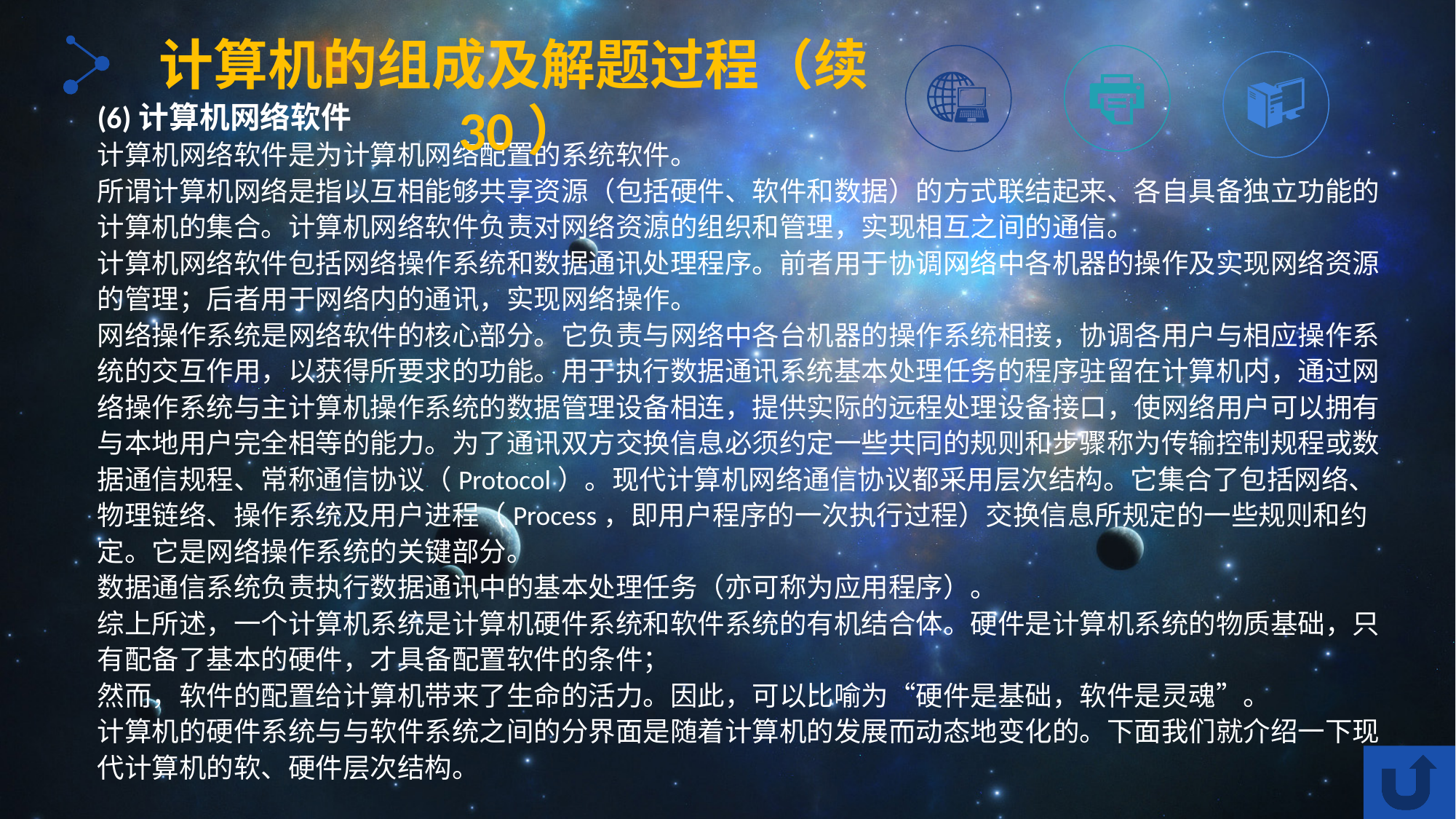

计算机的组成及解题过程（续30）

(6)计算机网络软件
计算机网络软件是为计算机网络配置的系统软件。
所谓计算机网络是指以互相能够共享资源（包括硬件、软件和数据）的方式联结起来、各自具备独立功能的计算机的集合。计算机网络软件负责对网络资源的组织和管理，实现相互之间的通信。
计算机网络软件包括网络操作系统和数据通讯处理程序。前者用于协调网络中各机器的操作及实现网络资源的管理；后者用于网络内的通讯，实现网络操作。
网络操作系统是网络软件的核心部分。它负责与网络中各台机器的操作系统相接，协调各用户与相应操作系统的交互作用，以获得所要求的功能。用于执行数据通讯系统基本处理任务的程序驻留在计算机内，通过网络操作系统与主计算机操作系统的数据管理设备相连，提供实际的远程处理设备接口，使网络用户可以拥有与本地用户完全相等的能力。为了通讯双方交换信息必须约定一些共同的规则和步骤称为传输控制规程或数据通信规程、常称通信协议（Protocol）。现代计算机网络通信协议都采用层次结构。它集合了包括网络、物理链络、操作系统及用户进程（Process，即用户程序的一次执行过程）交换信息所规定的一些规则和约定。它是网络操作系统的关键部分。
数据通信系统负责执行数据通讯中的基本处理任务（亦可称为应用程序）。
综上所述，一个计算机系统是计算机硬件系统和软件系统的有机结合体。硬件是计算机系统的物质基础，只有配备了基本的硬件，才具备配置软件的条件；
然而，软件的配置给计算机带来了生命的活力。因此，可以比喻为“硬件是基础，软件是灵魂”。
计算机的硬件系统与与软件系统之间的分界面是随着计算机的发展而动态地变化的。下面我们就介绍一下现代计算机的软、硬件层次结构。